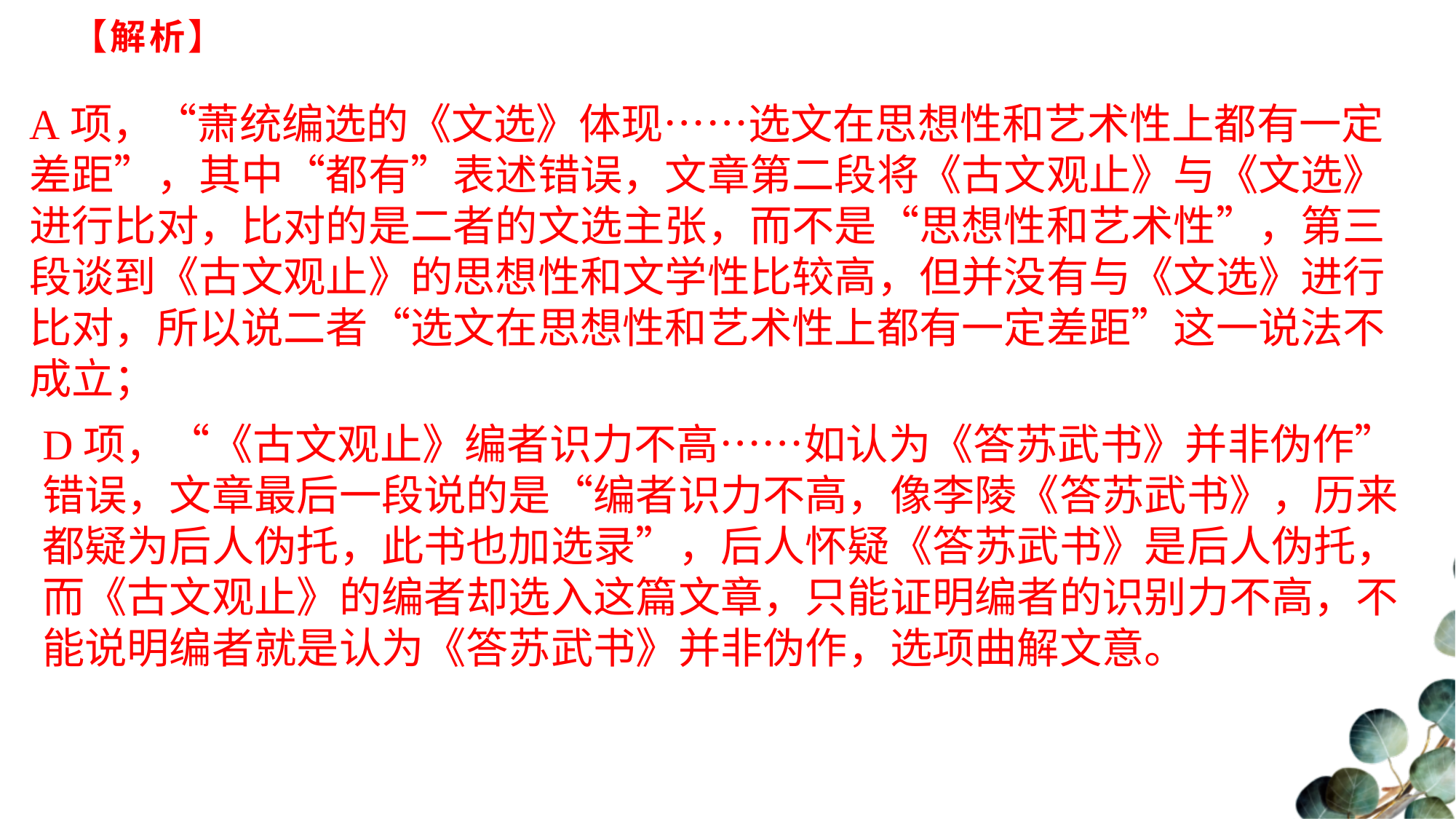

# 【解析】
A项，“萧统编选的《文选》体现……选文在思想性和艺术性上都有一定差距”，其中“都有”表述错误，文章第二段将《古文观止》与《文选》进行比对，比对的是二者的文选主张，而不是“思想性和艺术性”，第三段谈到《古文观止》的思想性和文学性比较高，但并没有与《文选》进行比对，所以说二者“选文在思想性和艺术性上都有一定差距”这一说法不成立；
D项，“《古文观止》编者识力不高……如认为《答苏武书》并非伪作”错误，文章最后一段说的是“编者识力不高，像李陵《答苏武书》，历来都疑为后人伪托，此书也加选录”，后人怀疑《答苏武书》是后人伪托，而《古文观止》的编者却选入这篇文章，只能证明编者的识别力不高，不能说明编者就是认为《答苏武书》并非伪作，选项曲解文意。